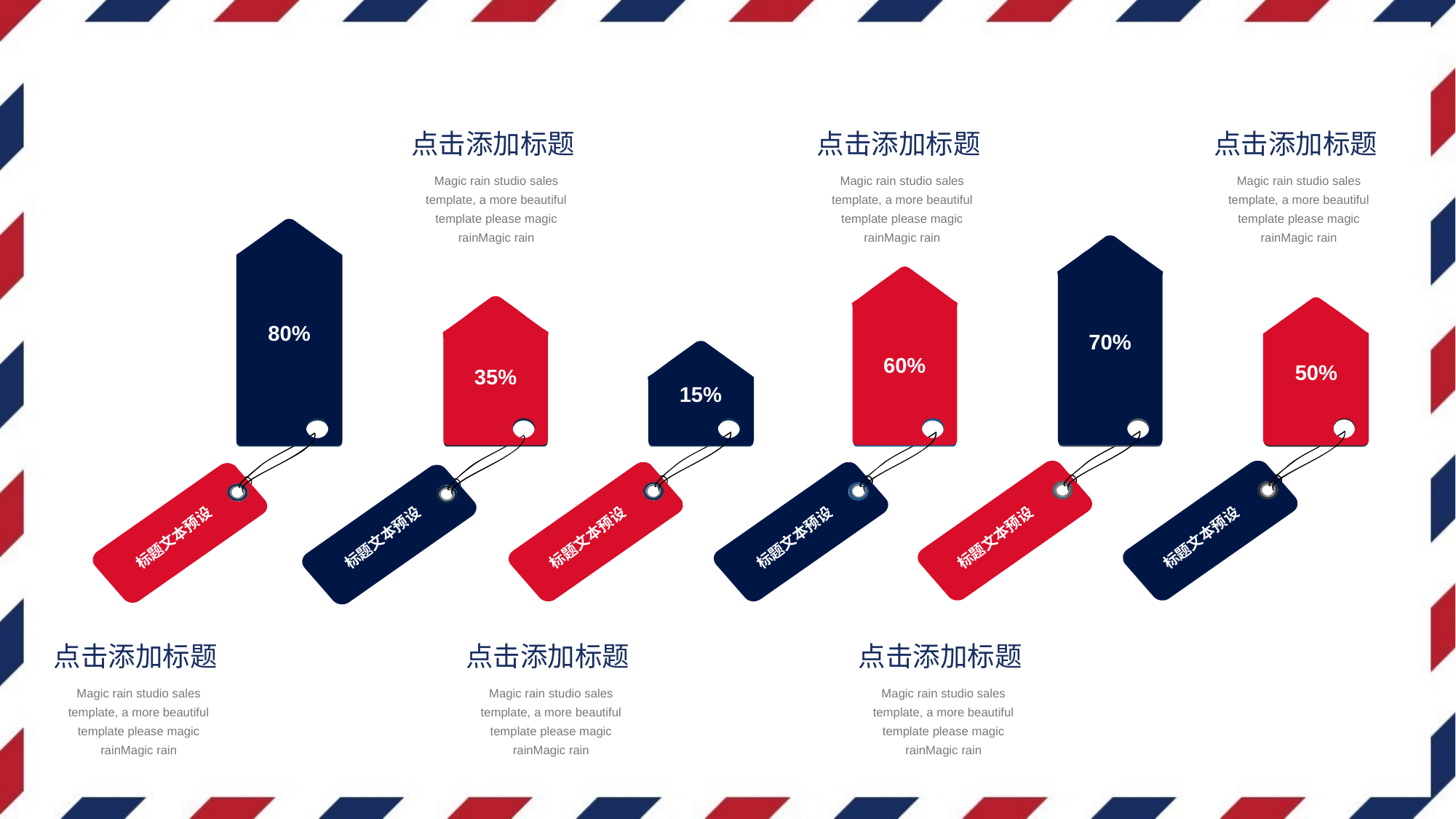

点击添加标题
Magic rain studio sales template, a more beautiful template please magic rainMagic rain
点击添加标题
Magic rain studio sales template, a more beautiful template please magic rainMagic rain
点击添加标题
Magic rain studio sales template, a more beautiful template please magic rainMagic rain

80%
70%
60%
50%

35%
15%

标题文本预设
标题文本预设
标题文本预设
标题文本预设
标题文本预设
标题文本预设
点击添加标题
Magic rain studio sales template, a more beautiful template please magic rainMagic rain
点击添加标题
Magic rain studio sales template, a more beautiful template please magic rainMagic rain
点击添加标题
Magic rain studio sales template, a more beautiful template please magic rainMagic rain